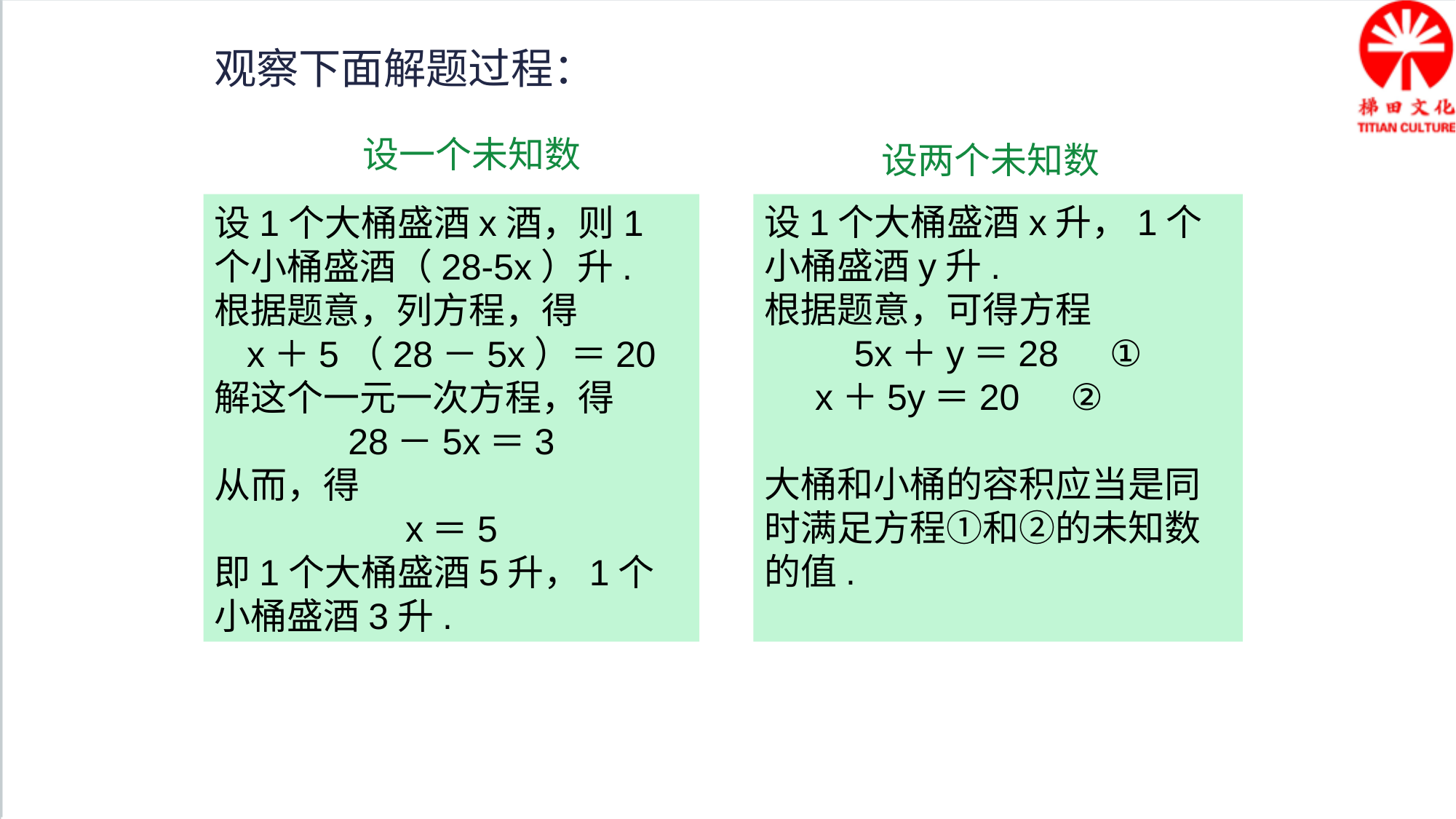

观察下面解题过程：
设一个未知数
设两个未知数
设1个大桶盛酒x升，1个小桶盛酒y升.
根据题意，可得方程
5x＋y＝28     ①
     x＋5y＝20     ②
大桶和小桶的容积应当是同时满足方程①和②的未知数的值.

设1个大桶盛酒x酒，则1个小桶盛酒（28-5x）升.
根据题意，列方程，得
x＋5（28－5x）＝20
解这个一元一次方程，得
28－5x＝3
从而，得
x＝5
即1个大桶盛酒5升，1个小桶盛酒3升.